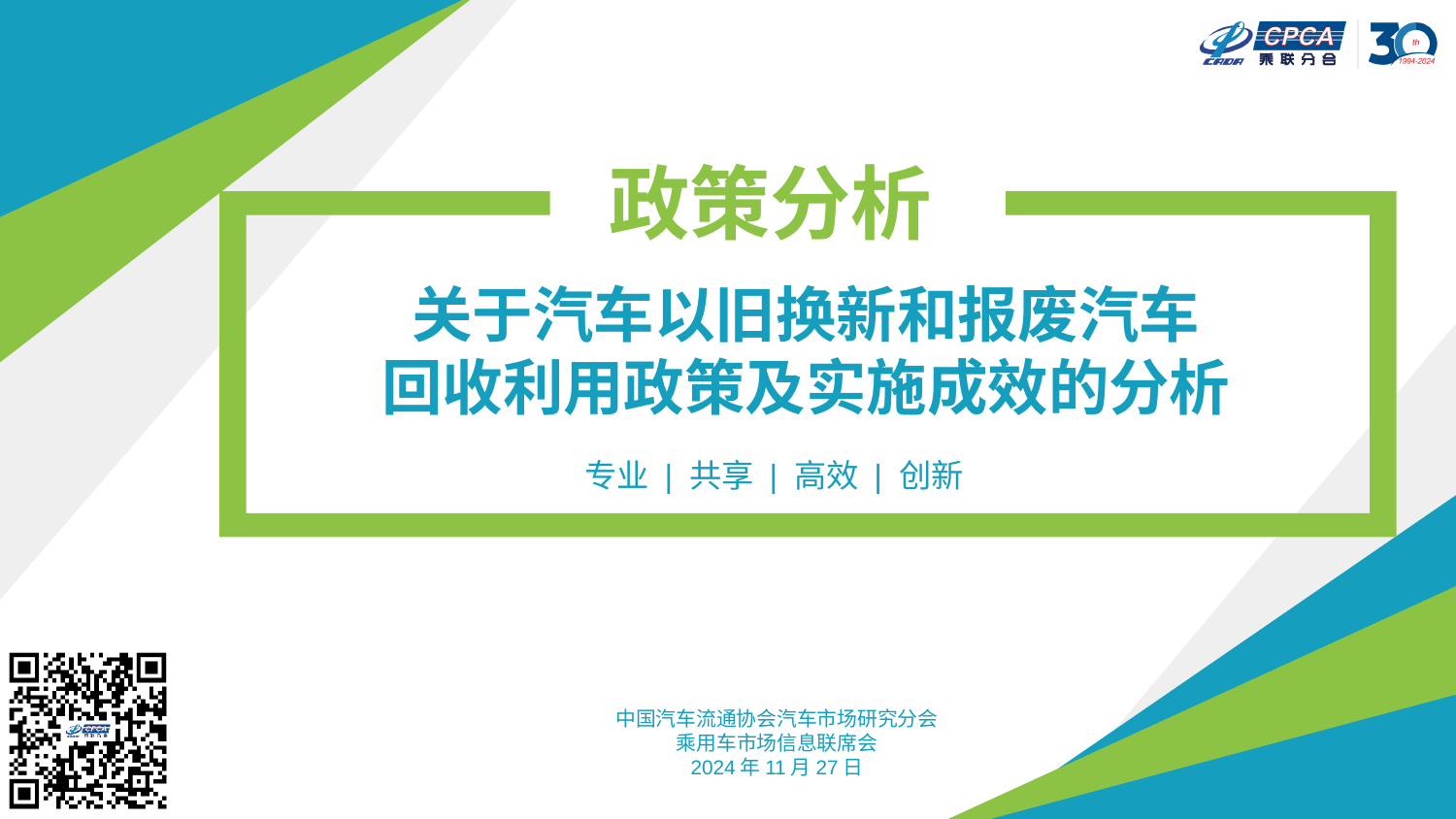

关于汽车以旧换新和报废汽车
回收利用政策及实施成效的分析
中国汽车流通协会汽车市场研究分会
乘用车市场信息联席会
2024年11月27日